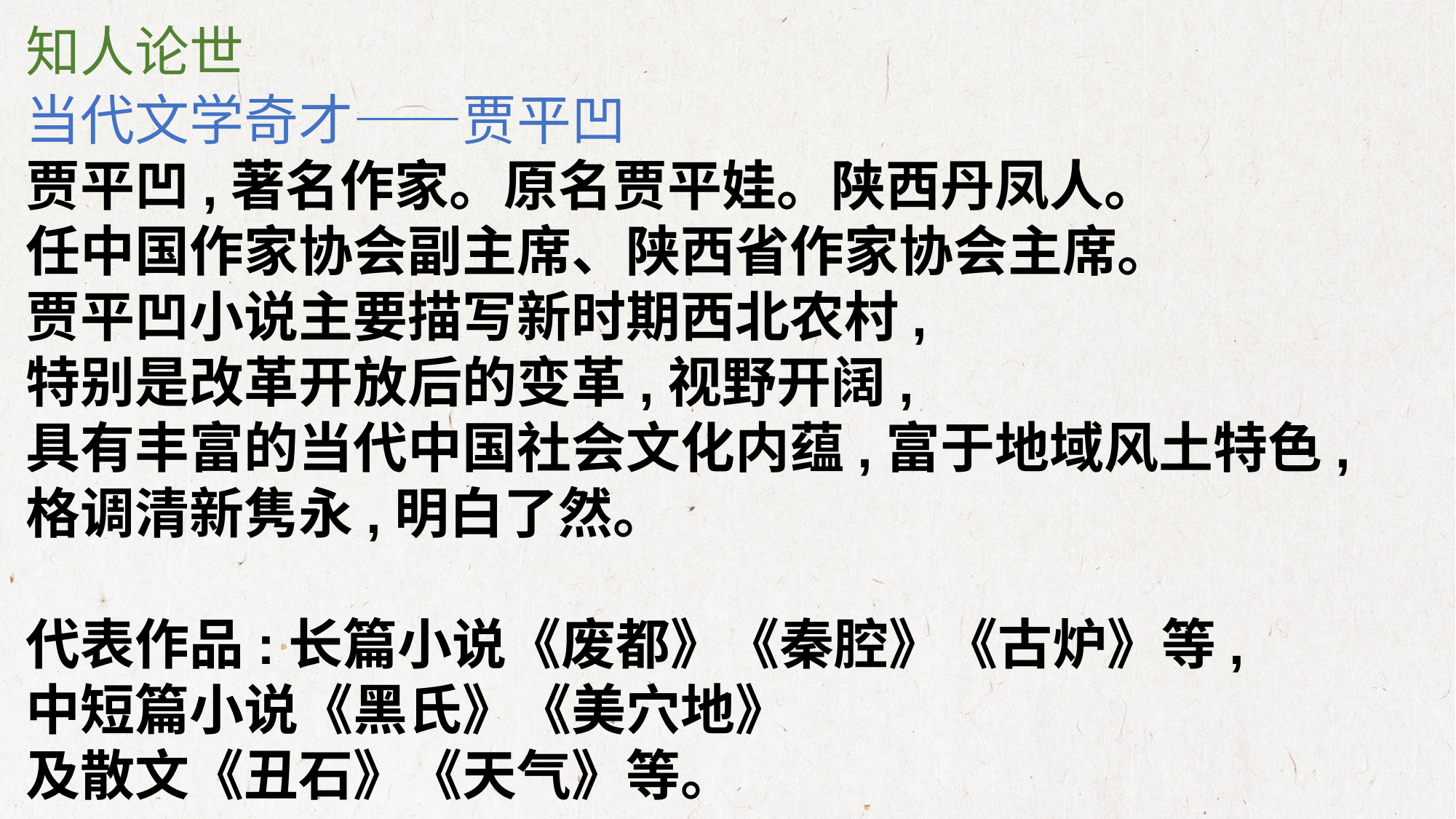

知人论世
当代文学奇才——贾平凹
贾平凹,著名作家。原名贾平娃。陕西丹凤人。
任中国作家协会副主席、陕西省作家协会主席。
贾平凹小说主要描写新时期西北农村,
特别是改革开放后的变革,视野开阔,
具有丰富的当代中国社会文化内蕴,富于地域风土特色,
格调清新隽永,明白了然。

代表作品:长篇小说《废都》《秦腔》《古炉》等,
中短篇小说《黑氏》《美穴地》
及散文《丑石》《天气》等。